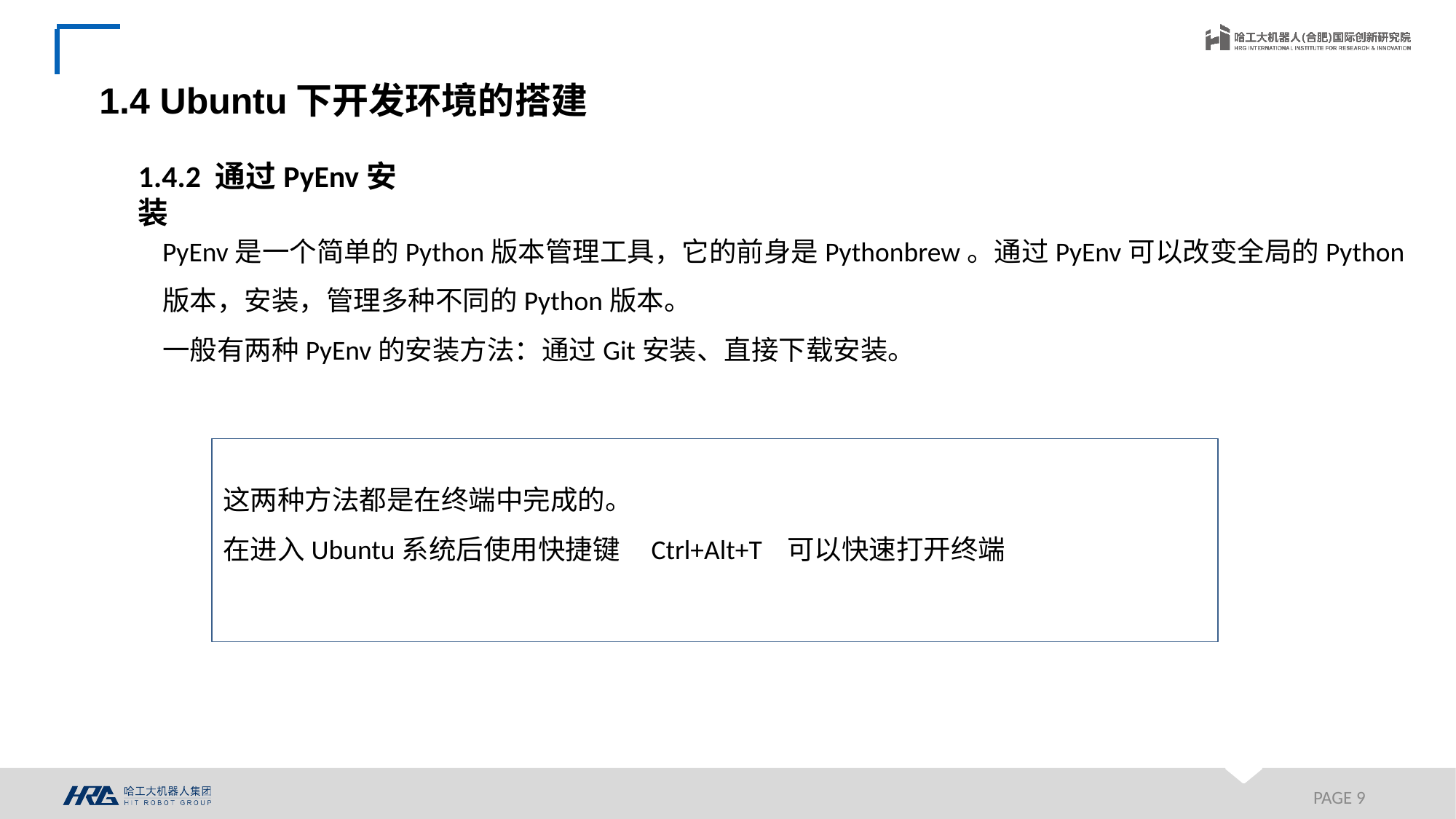

1.4 Ubuntu下开发环境的搭建
1.4.2 通过PyEnv安装
PyEnv是一个简单的Python版本管理工具，它的前身是Pythonbrew。通过PyEnv可以改变全局的Python版本，安装，管理多种不同的Python版本。
一般有两种PyEnv的安装方法：通过Git安装、直接下载安装。
这两种方法都是在终端中完成的。
在进入Ubuntu系统后使用快捷键    Ctrl+Alt+T   可以快速打开终端